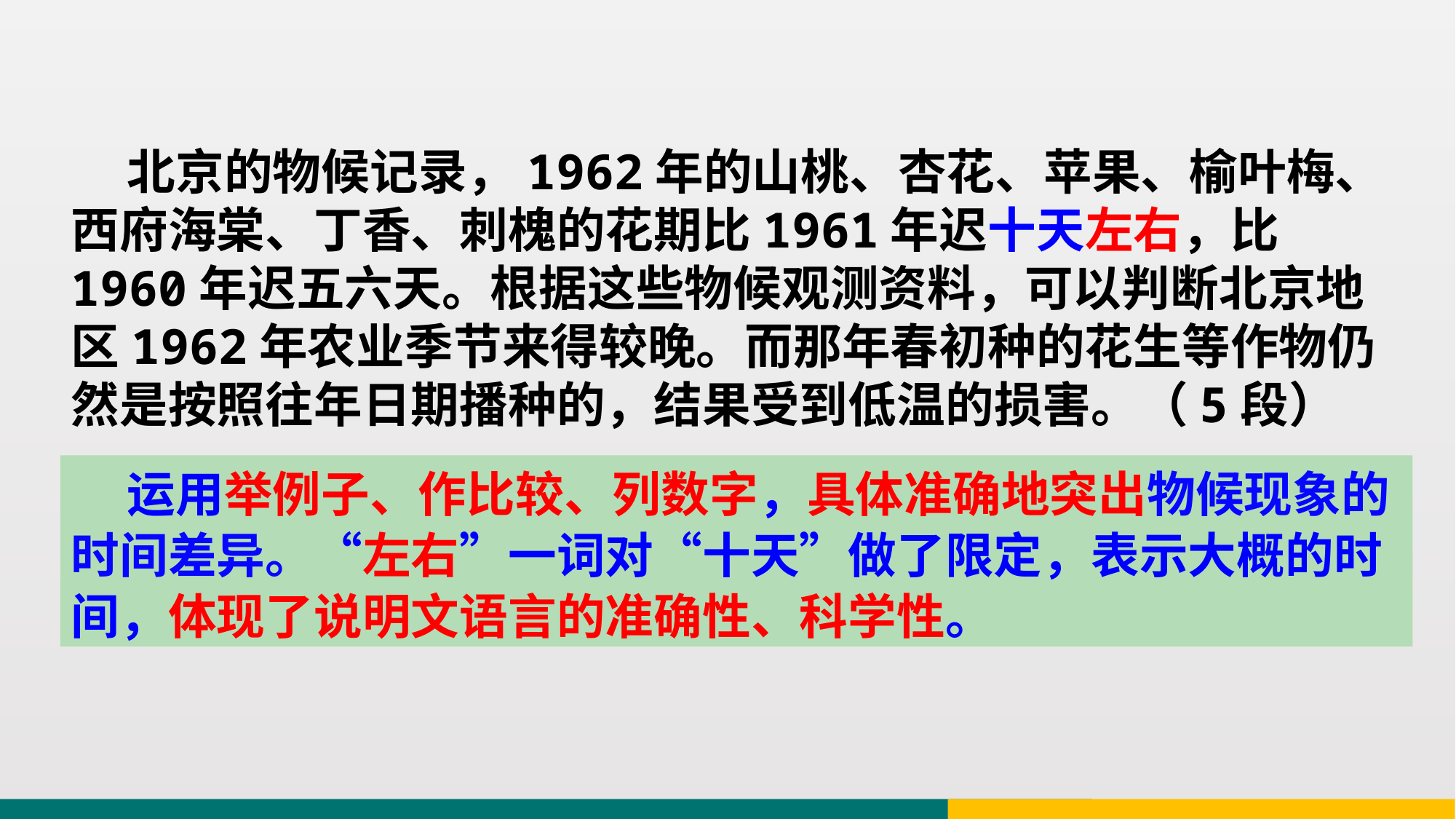

北京的物候记录，1962年的山桃、杏花、苹果、榆叶梅、西府海棠、丁香、刺槐的花期比1961年迟十天左右，比1960年迟五六天。根据这些物候观测资料，可以判断北京地区1962年农业季节来得较晚。而那年春初种的花生等作物仍然是按照往年日期播种的，结果受到低温的损害。（5段）
    运用举例子、作比较、列数字，具体准确地突出物候现象的时间差异。“左右”一词对“十天”做了限定，表示大概的时间，体现了说明文语言的准确性、科学性。